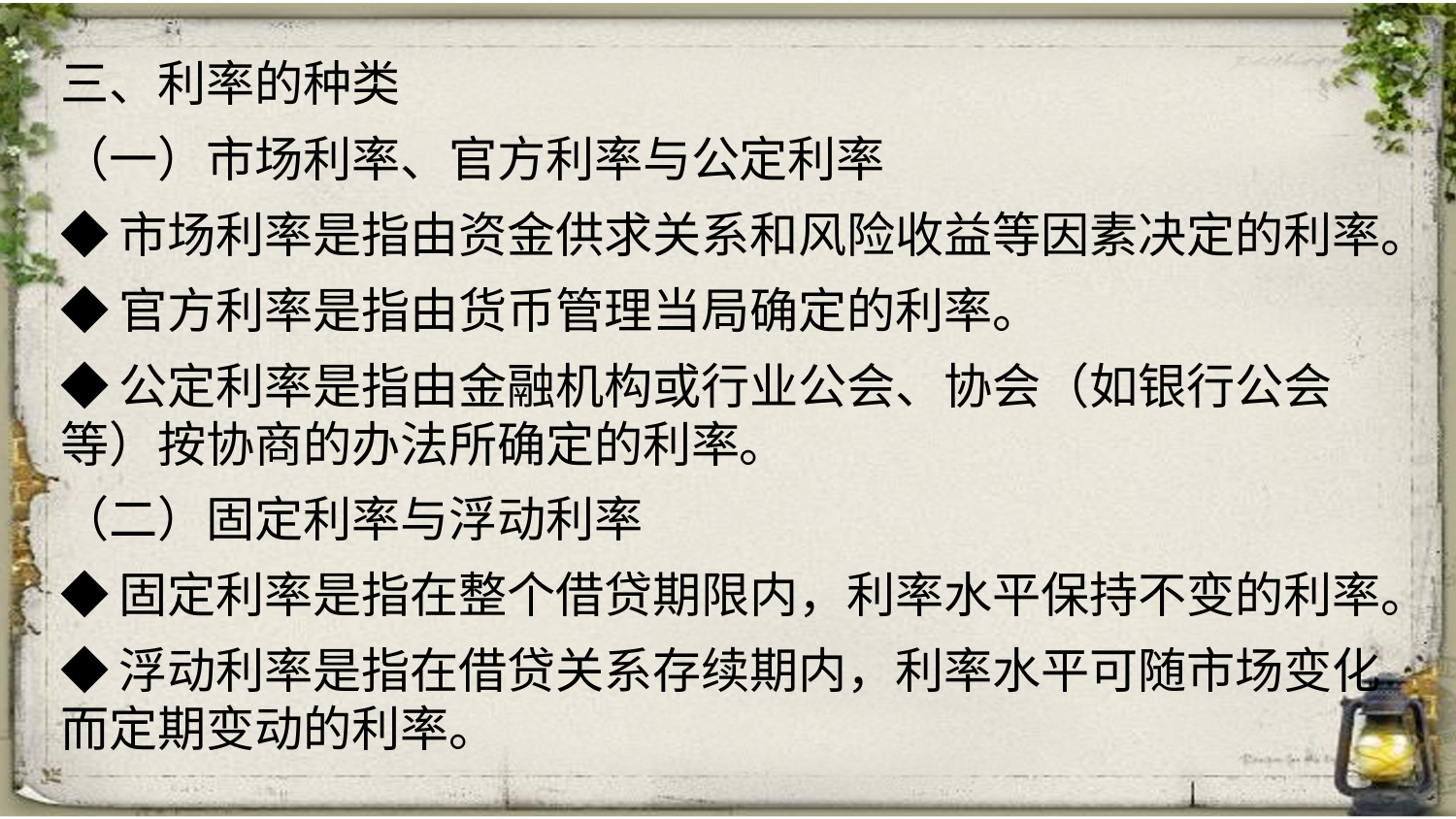

三、利率的种类
（一）市场利率、官方利率与公定利率
◆市场利率是指由资金供求关系和风险收益等因素决定的利率。
◆官方利率是指由货币管理当局确定的利率。
◆公定利率是指由金融机构或行业公会、协会（如银行公会等）按协商的办法所确定的利率。
（二）固定利率与浮动利率
◆固定利率是指在整个借贷期限内，利率水平保持不变的利率。
◆浮动利率是指在借贷关系存续期内，利率水平可随市场变化而定期变动的利率。